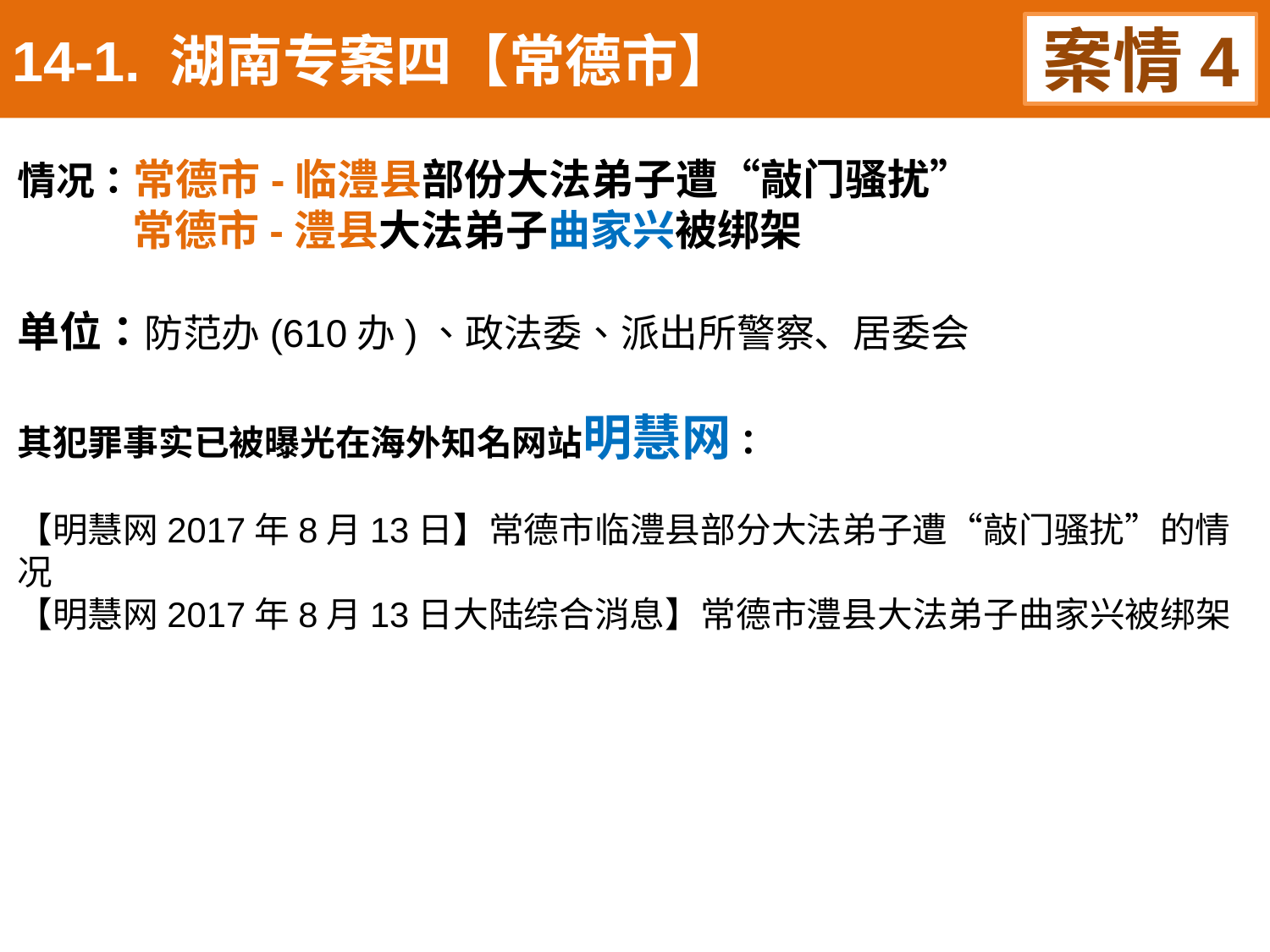

14-1. 湖南专案四【常德市】
案情4

情况：常德市-临澧县部份大法弟子遭“敲门骚扰”
           常德市-澧县大法弟子曲家兴被绑架

单位：防范办(610办)、政法委、派出所警察、居委会

其犯罪事实已被曝光在海外知名网站明慧网：

【明慧网2017年8月13日】常德市临澧县部分大法弟子遭“敲门骚扰”的情况
【明慧网2017年8月13日大陆综合消息】常德市澧县大法弟子曲家兴被绑架